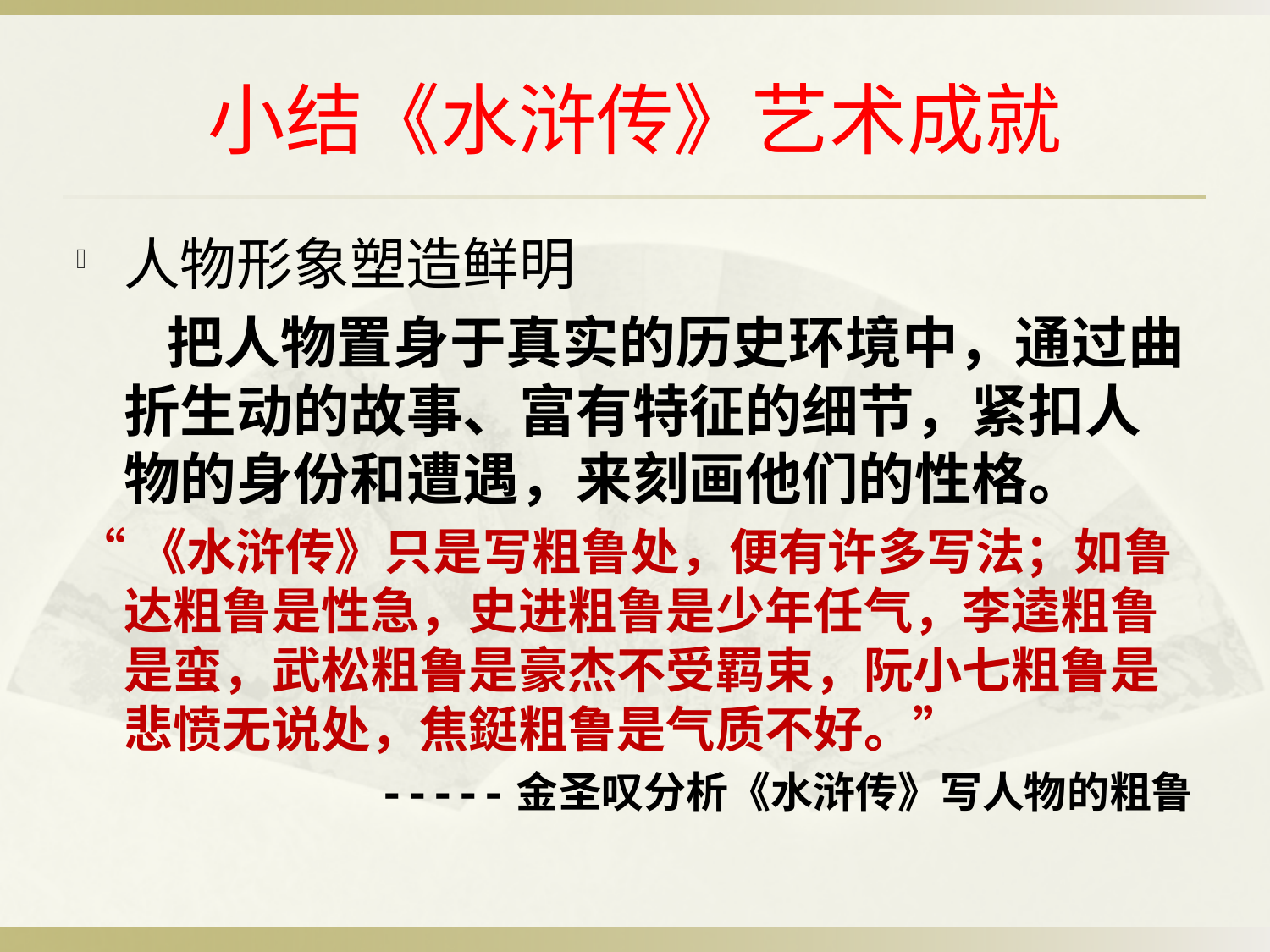

# 小结《水浒传》艺术成就
人物形象塑造鲜明
      把人物置身于真实的历史环境中，通过曲折生动的故事、富有特征的细节，紧扣人物的身份和遭遇，来刻画他们的性格。
“《水浒传》只是写粗鲁处，便有许多写法；如鲁达粗鲁是性急，史进粗鲁是少年任气，李逵粗鲁是蛮，武松粗鲁是豪杰不受羁束，阮小七粗鲁是悲愤无说处，焦鋌粗鲁是气质不好。”
-----金圣叹分析《水浒传》写人物的粗鲁